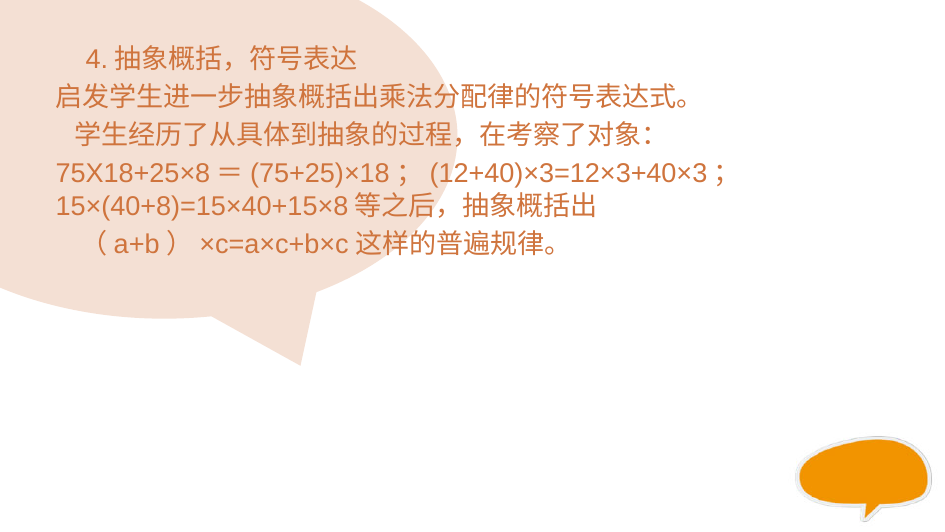

#
    4.抽象概括，符号表达
启发学生进一步抽象概括出乘法分配律的符号表达式。
  学生经历了从具体到抽象的过程，在考察了对象：
75X18+25×8＝(75+25)×18；(12+40)×3=12×3+40×3；15×(40+8)=15×40+15×8等之后，抽象概括出
   （a+b）×c=a×c+b×c这样的普遍规律。